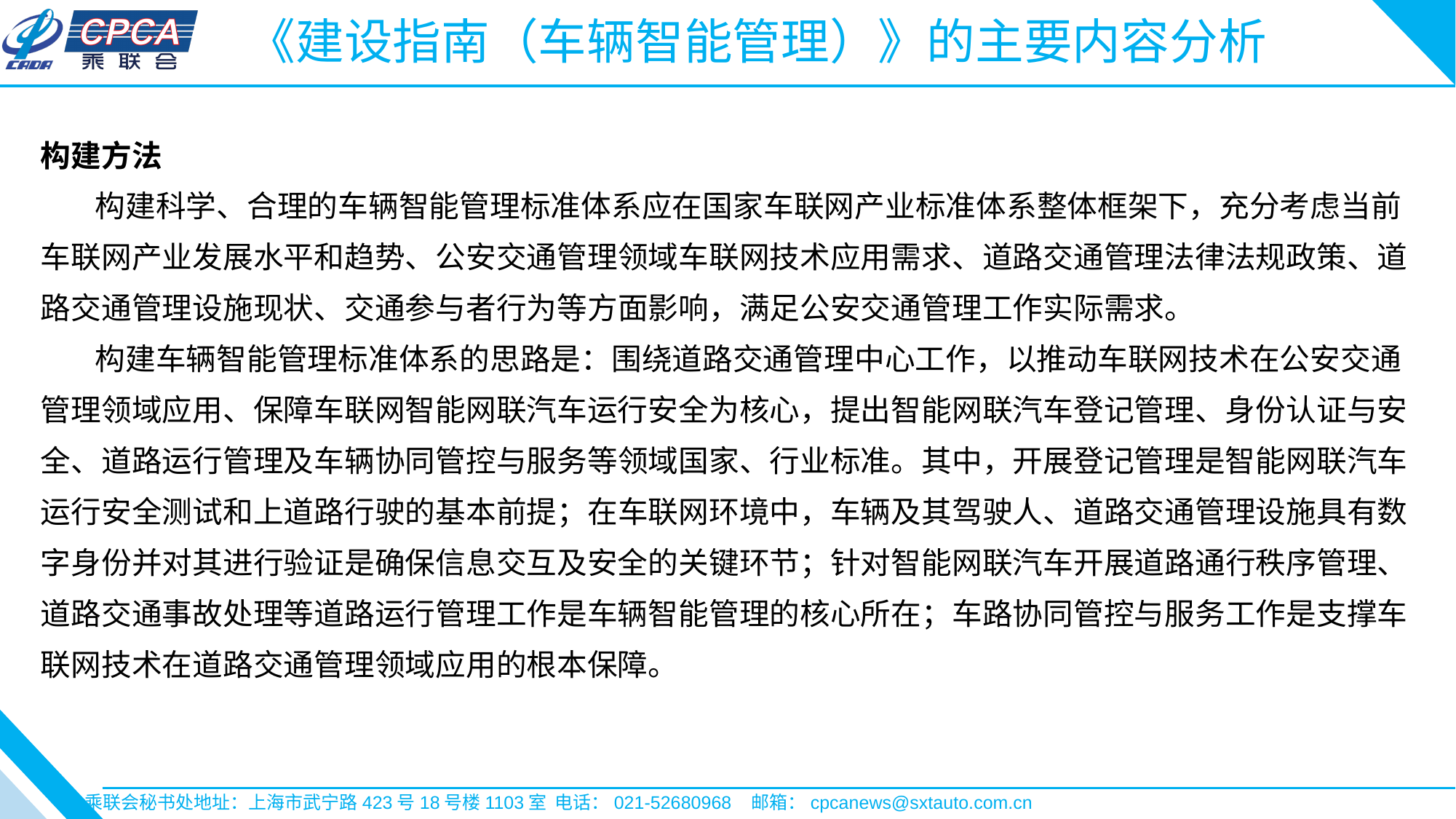

《建设指南（车辆智能管理）》的主要内容分析
构建方法
       构建科学、合理的车辆智能管理标准体系应在国家车联网产业标准体系整体框架下，充分考虑当前车联网产业发展水平和趋势、公安交通管理领域车联网技术应用需求、道路交通管理法律法规政策、道路交通管理设施现状、交通参与者行为等方面影响，满足公安交通管理工作实际需求。
       构建车辆智能管理标准体系的思路是：围绕道路交通管理中心工作，以推动车联网技术在公安交通管理领域应用、保障车联网智能网联汽车运行安全为核心，提出智能网联汽车登记管理、身份认证与安全、道路运行管理及车辆协同管控与服务等领域国家、行业标准。其中，开展登记管理是智能网联汽车运行安全测试和上道路行驶的基本前提；在车联网环境中，车辆及其驾驶人、道路交通管理设施具有数字身份并对其进行验证是确保信息交互及安全的关键环节；针对智能网联汽车开展道路通行秩序管理、道路交通事故处理等道路运行管理工作是车辆智能管理的核心所在；车路协同管控与服务工作是支撑车联网技术在道路交通管理领域应用的根本保障。